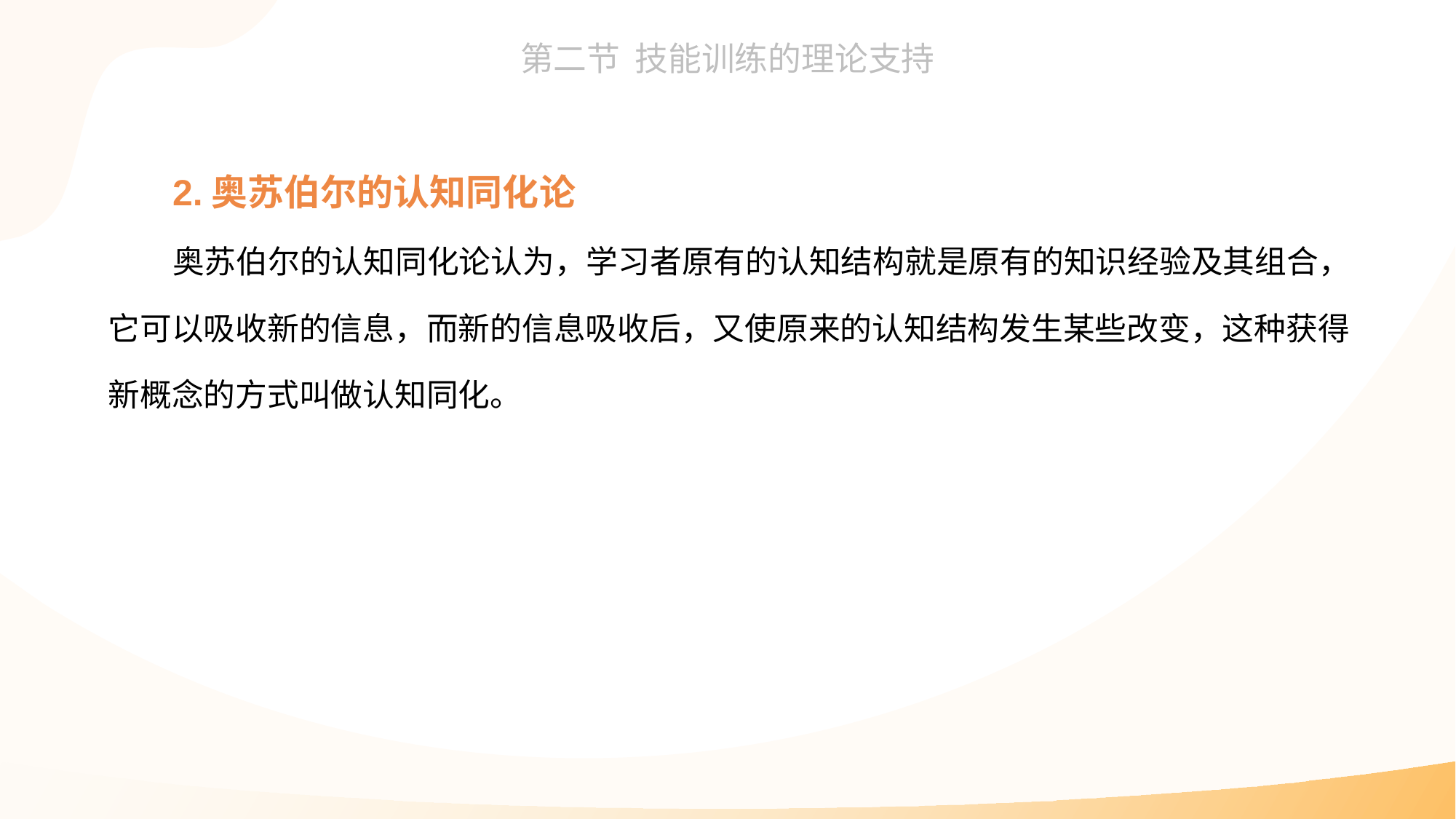

2.奥苏伯尔的认知同化论
奥苏伯尔的认知同化论认为，学习者原有的认知结构就是原有的知识经验及其组合，它可以吸收新的信息，而新的信息吸收后，又使原来的认知结构发生某些改变，这种获得新概念的方式叫做认知同化。